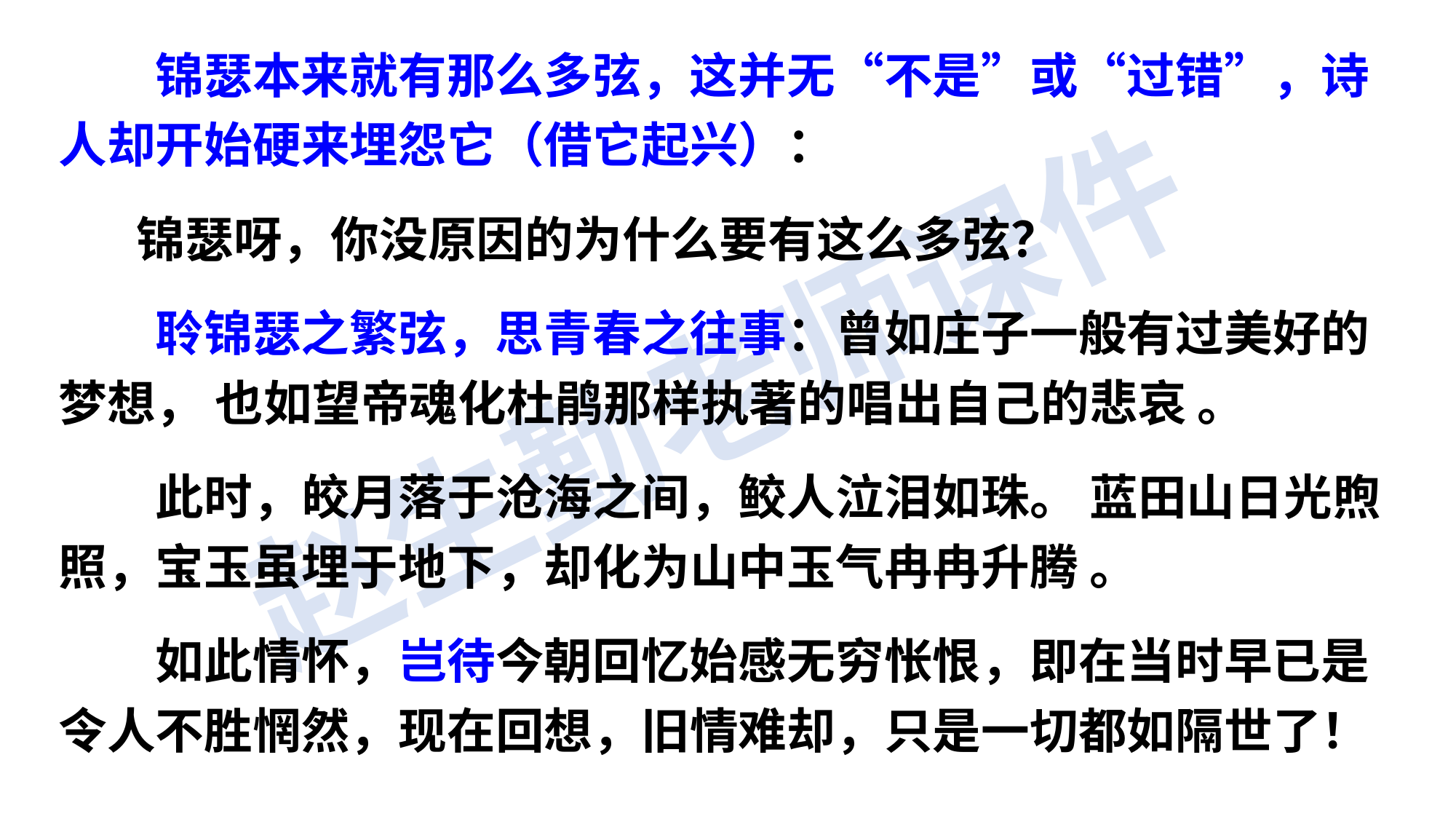

锦瑟本来就有那么多弦，这并无“不是”或“过错”，诗人却开始硬来埋怨它（借它起兴）：
      锦瑟呀，你没原因的为什么要有这么多弦？
　　聆锦瑟之繁弦，思青春之往事：曾如庄子一般有过美好的梦想， 也如望帝魂化杜鹃那样执著的唱出自己的悲哀 。
　　此时，皎月落于沧海之间，鲛人泣泪如珠。 蓝田山日光煦照，宝玉虽埋于地下，却化为山中玉气冉冉升腾 。
　　如此情怀，岂待今朝回忆始感无穷怅恨，即在当时早已是令人不胜惘然，现在回想，旧情难却，只是一切都如隔世了！